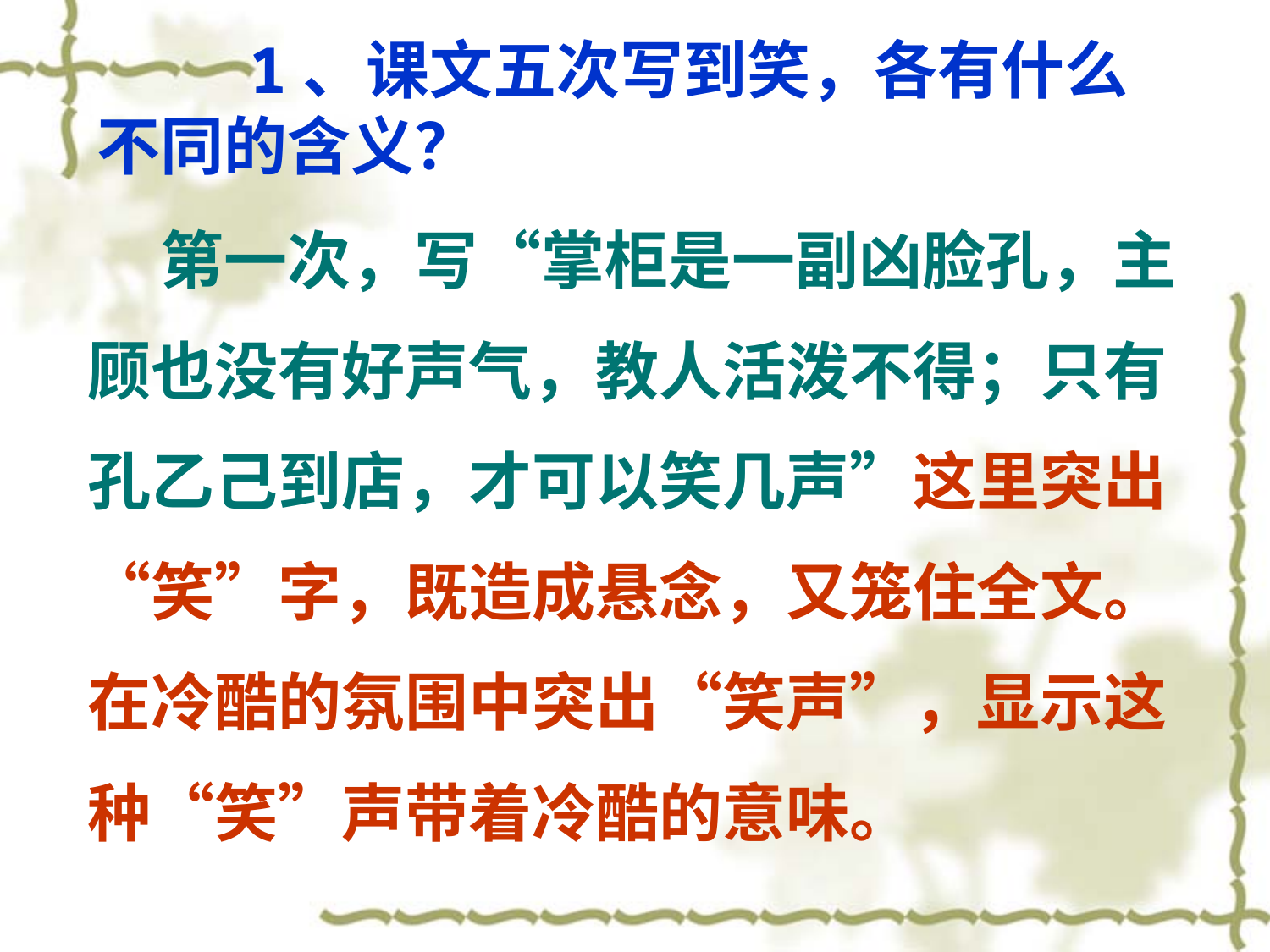

1、课文五次写到笑，各有什么不同的含义？
    第一次，写“掌柜是一副凶脸孔，主顾也没有好声气，教人活泼不得；只有孔乙己到店，才可以笑几声”这里突出“笑”字，既造成悬念，又笼住全文。在冷酷的氛围中突出“笑声”，显示这种“笑”声带着冷酷的意味。